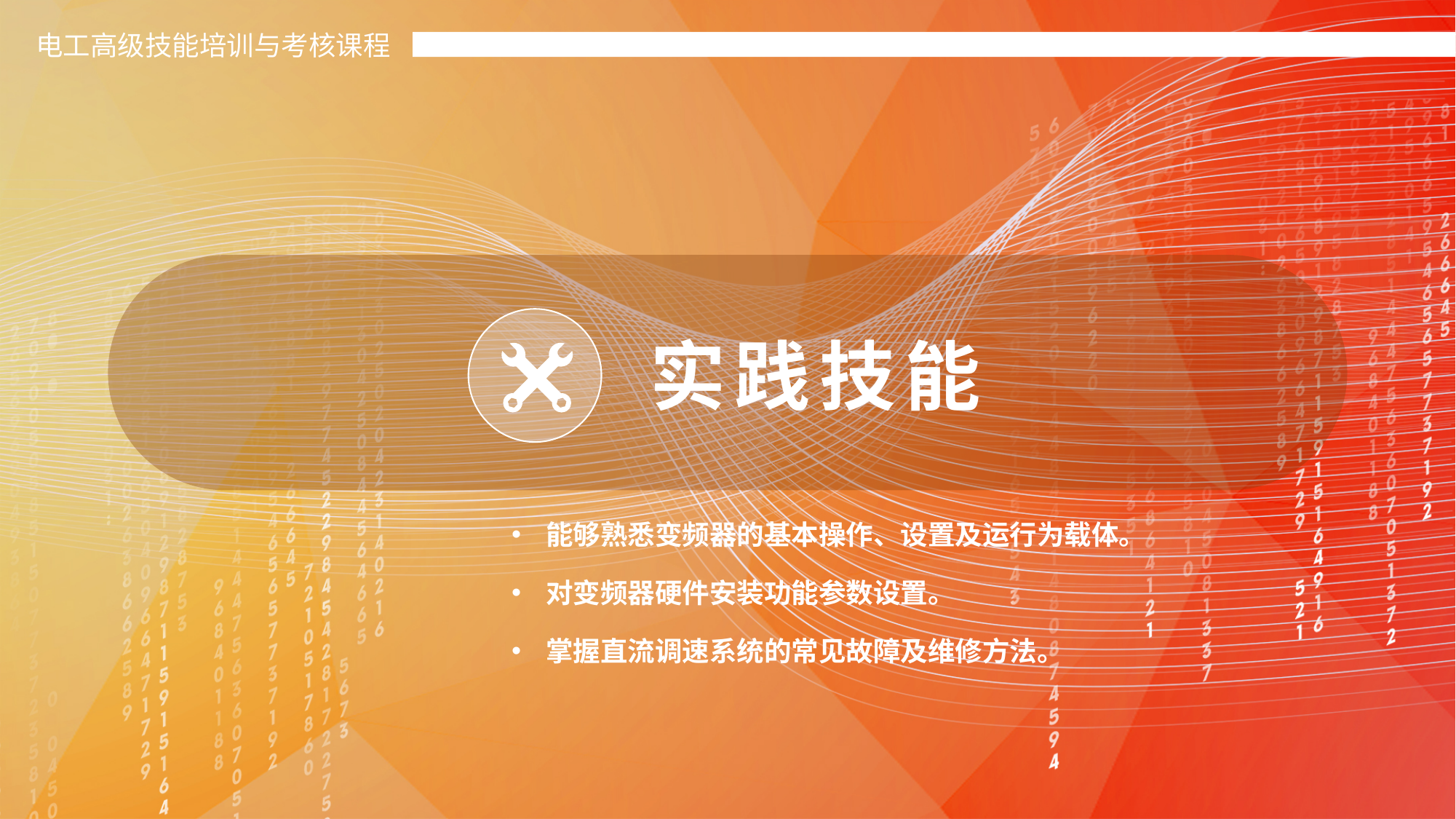

电工高级技能培训与考核课程

实践技能
能够熟悉变频器的基本操作、设置及运行为载体。
对变频器硬件安装功能参数设置。
掌握直流调速系统的常见故障及维修方法。